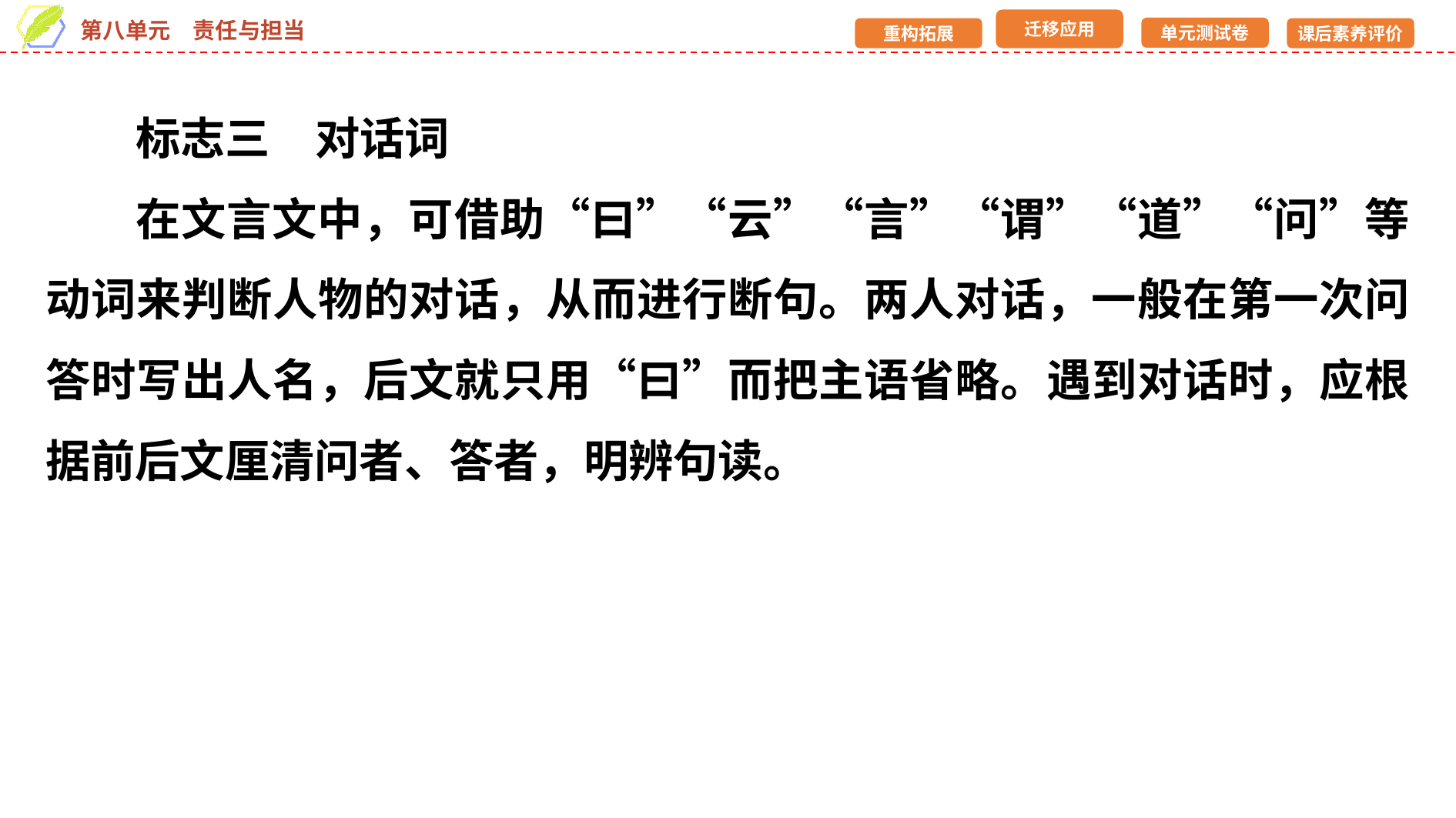

标志三　对话词
在文言文中，可借助“曰”“云”“言”“谓”“道”“问”等动词来判断人物的对话，从而进行断句。两人对话，一般在第一次问答时写出人名，后文就只用“曰”而把主语省略。遇到对话时，应根据前后文厘清问者、答者，明辨句读。